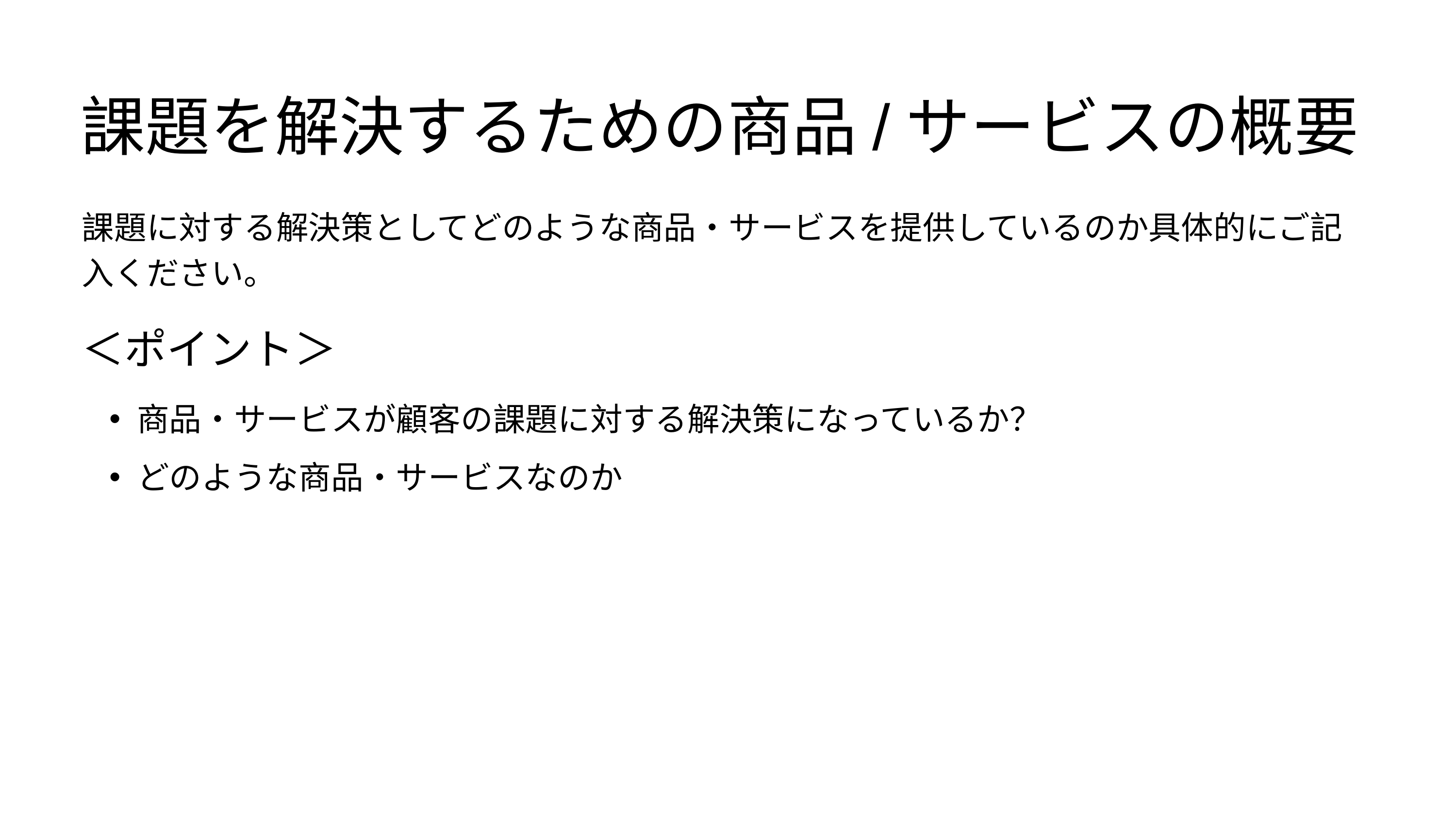

課題を解決するための商品/サービスの概要
課題に対する解決策としてどのような商品・サービスを提供しているのか具体的にご記入ください。
＜ポイント＞
商品・サービスが顧客の課題に対する解決策になっているか？
どのような商品・サービスなのか